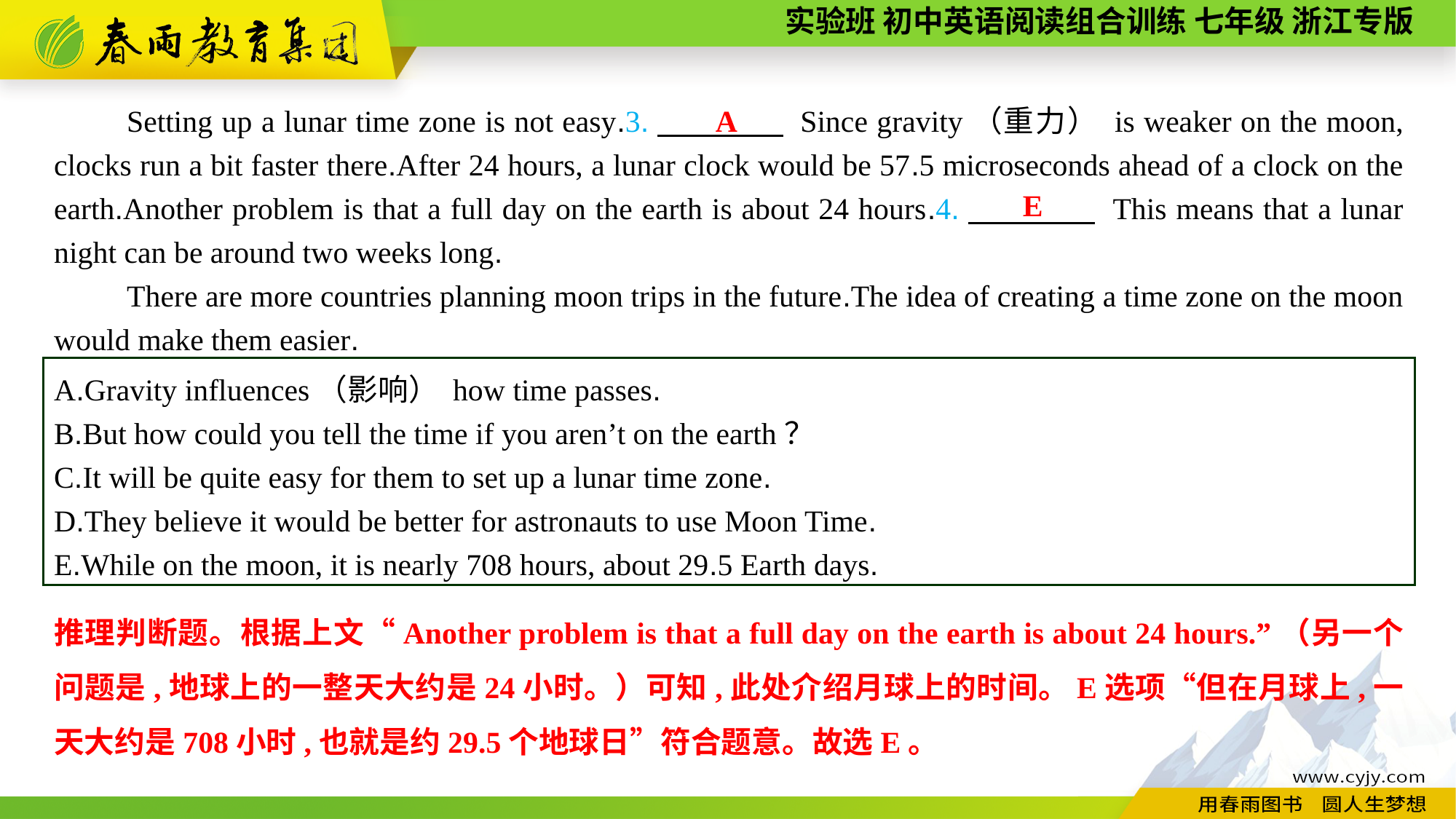

Setting up a lunar time zone is not easy.3.　　　　 Since gravity（重力） is weaker on the moon, clocks run a bit faster there.After 24 hours, a lunar clock would be 57.5 microseconds ahead of a clock on the earth.Another problem is that a full day on the earth is about 24 hours.4.　　　　 This means that a lunar night can be around two weeks long.
There are more countries planning moon trips in the future.The idea of creating a time zone on the moon would make them easier.
A
E
A.Gravity influences（影响） how time passes.
B.But how could you tell the time if you aren’t on the earth？
C.It will be quite easy for them to set up a lunar time zone.
D.They believe it would be better for astronauts to use Moon Time.
E.While on the moon, it is nearly 708 hours, about 29.5 Earth days.

推理判断题。根据上文“Another problem is that a full day on the earth is about 24 hours.”（另一个问题是,地球上的一整天大约是24小时。）可知,此处介绍月球上的时间。E选项“但在月球上,一天大约是708小时,也就是约29.5个地球日”符合题意。故选E。